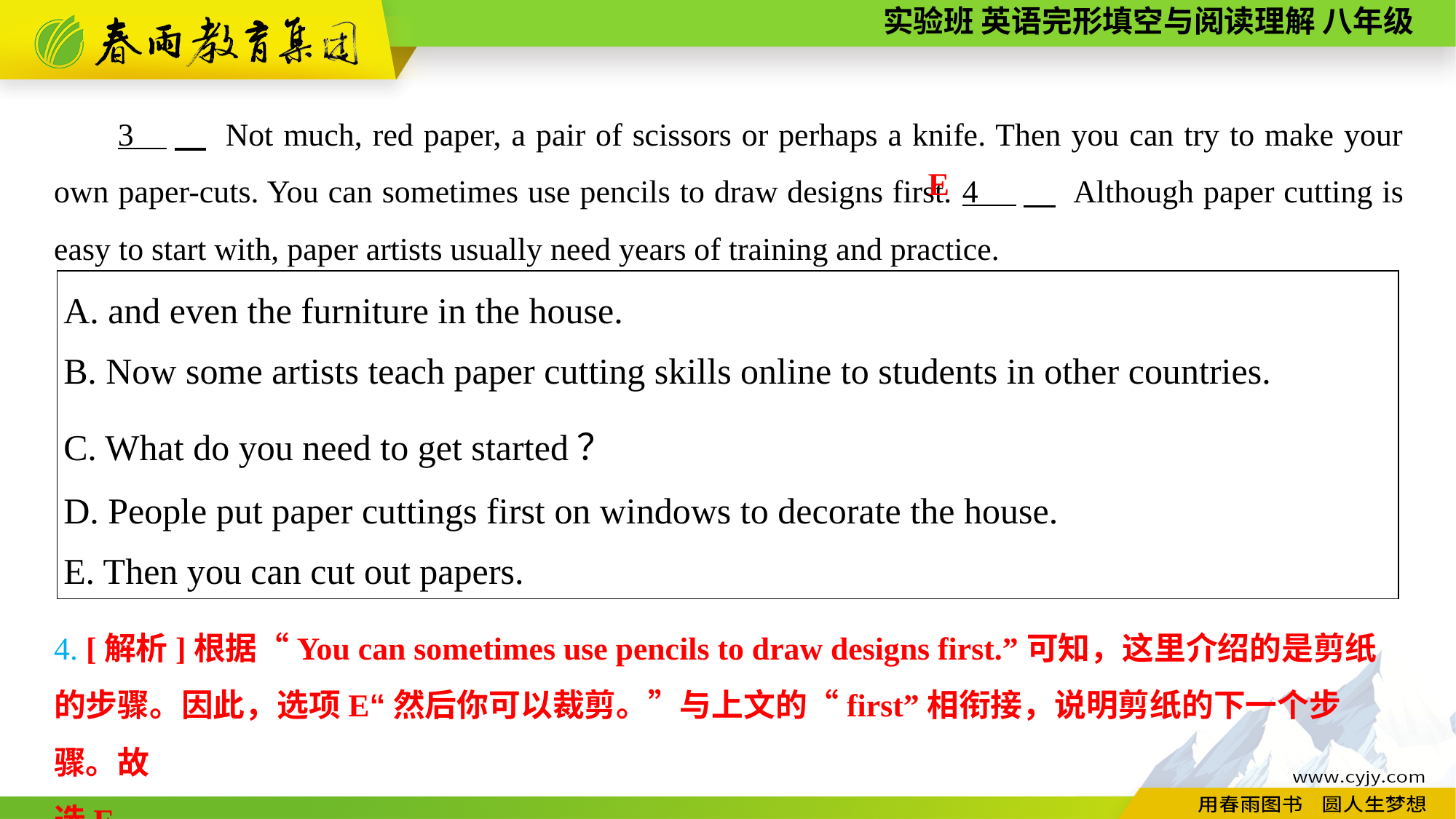

3   　 Not much, red paper, a pair of scissors or perhaps a knife. Then you can try to make your own paper-cuts. You can sometimes use pencils to draw designs first. 4   .　 Although paper cutting is easy to start with, paper artists usually need years of training and practice.
E
| A. and even the furniture in the house. B. Now some artists teach paper cutting skills online to students in other countries. C. What do you need to get started？ D. People put paper cuttings first on windows to decorate the house. E. Then you can cut out papers. |
| --- |
4. [解析]根据“You can sometimes use pencils to draw designs first.”可知，这里介绍的是剪纸的步骤。因此，选项E“然后你可以裁剪。”与上文的“first”相衔接，说明剪纸的下一个步骤。故
选E。